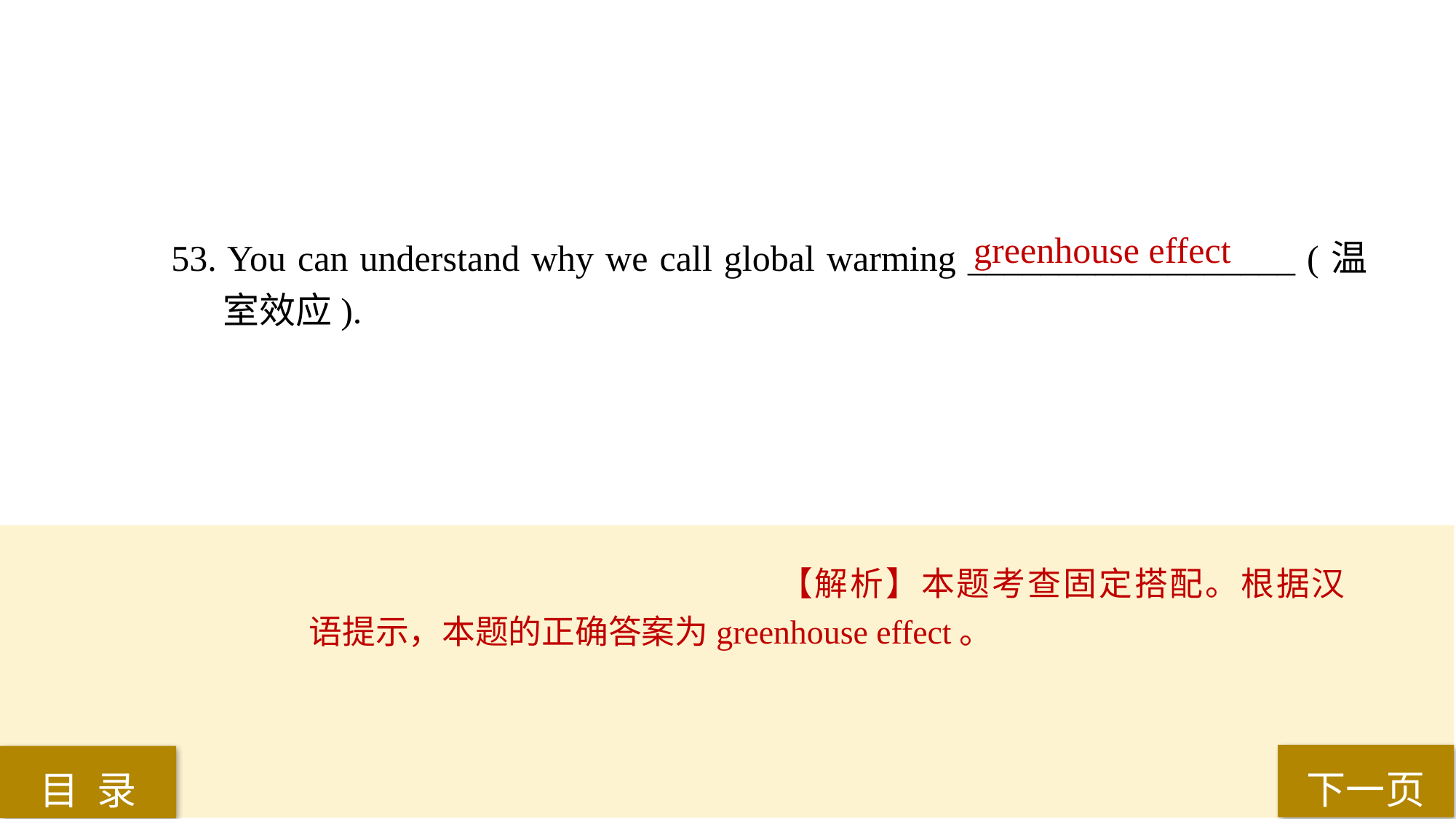

greenhouse effect
53. You can understand why we call global warming __________________ (温室效应).
【解析】本题考查固定搭配。根据汉语提示，本题的正确答案为greenhouse effect。